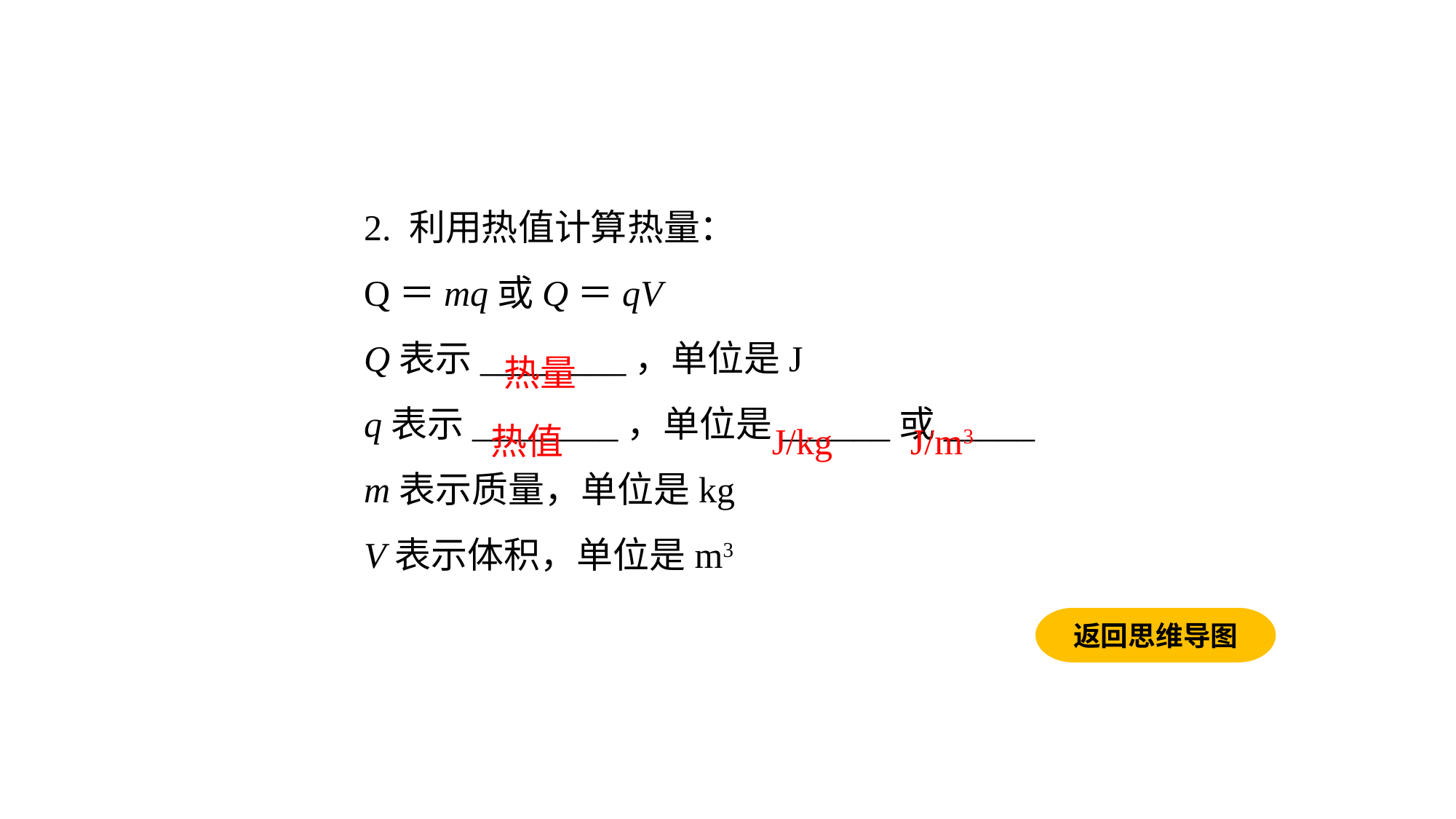

2. 利用热值计算热量：Q＝mq或Q＝qV
Q表示________，单位是J
q表示________，单位是______或_____
m表示质量，单位是kg
V表示体积，单位是m3
热量
热值
J/kg
J/m3
返回思维导图